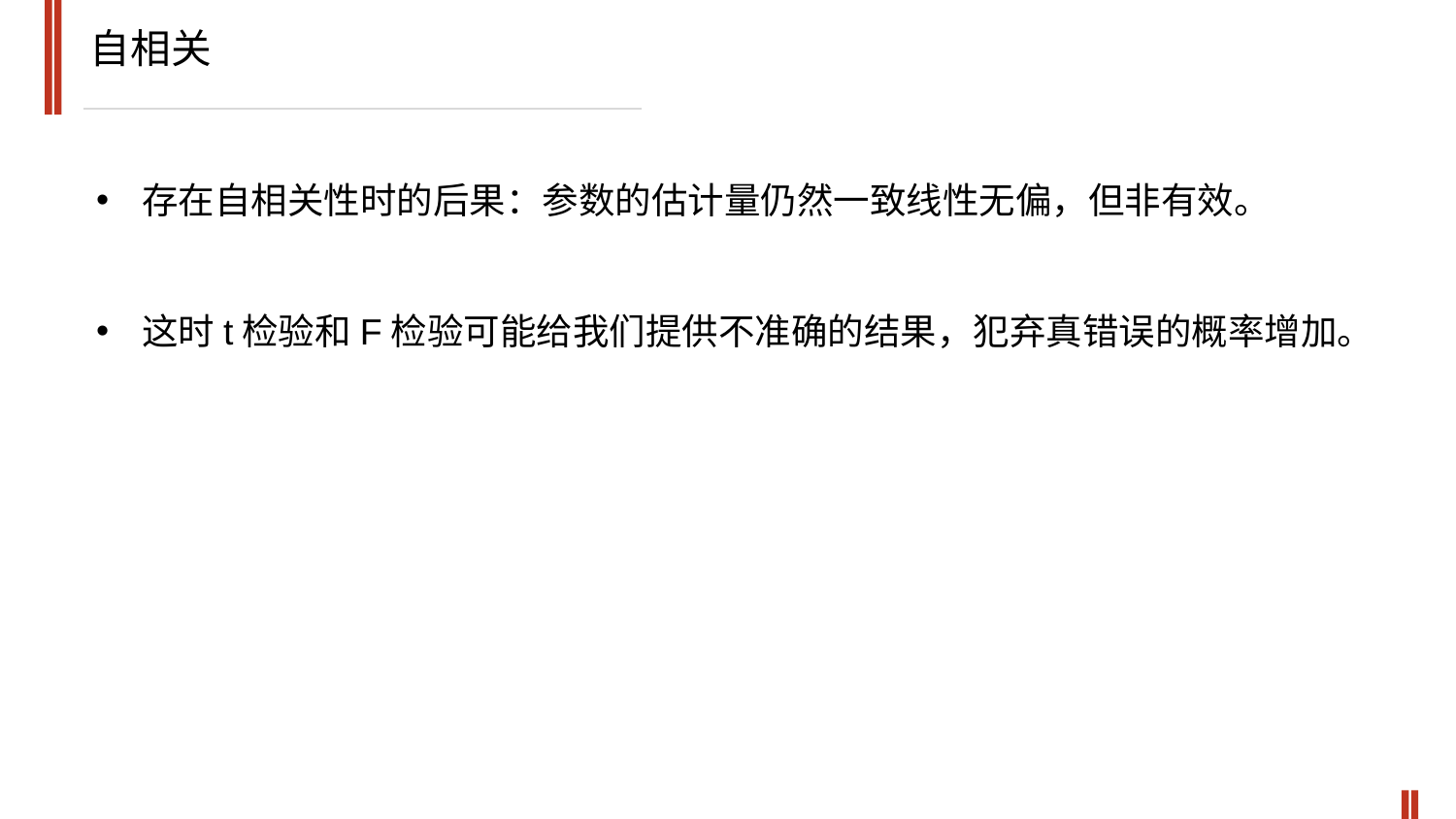

自相关
存在自相关性时的后果：参数的估计量仍然一致线性无偏，但非有效。

这时t检验和F检验可能给我们提供不准确的结果，犯弃真错误的概率增加。